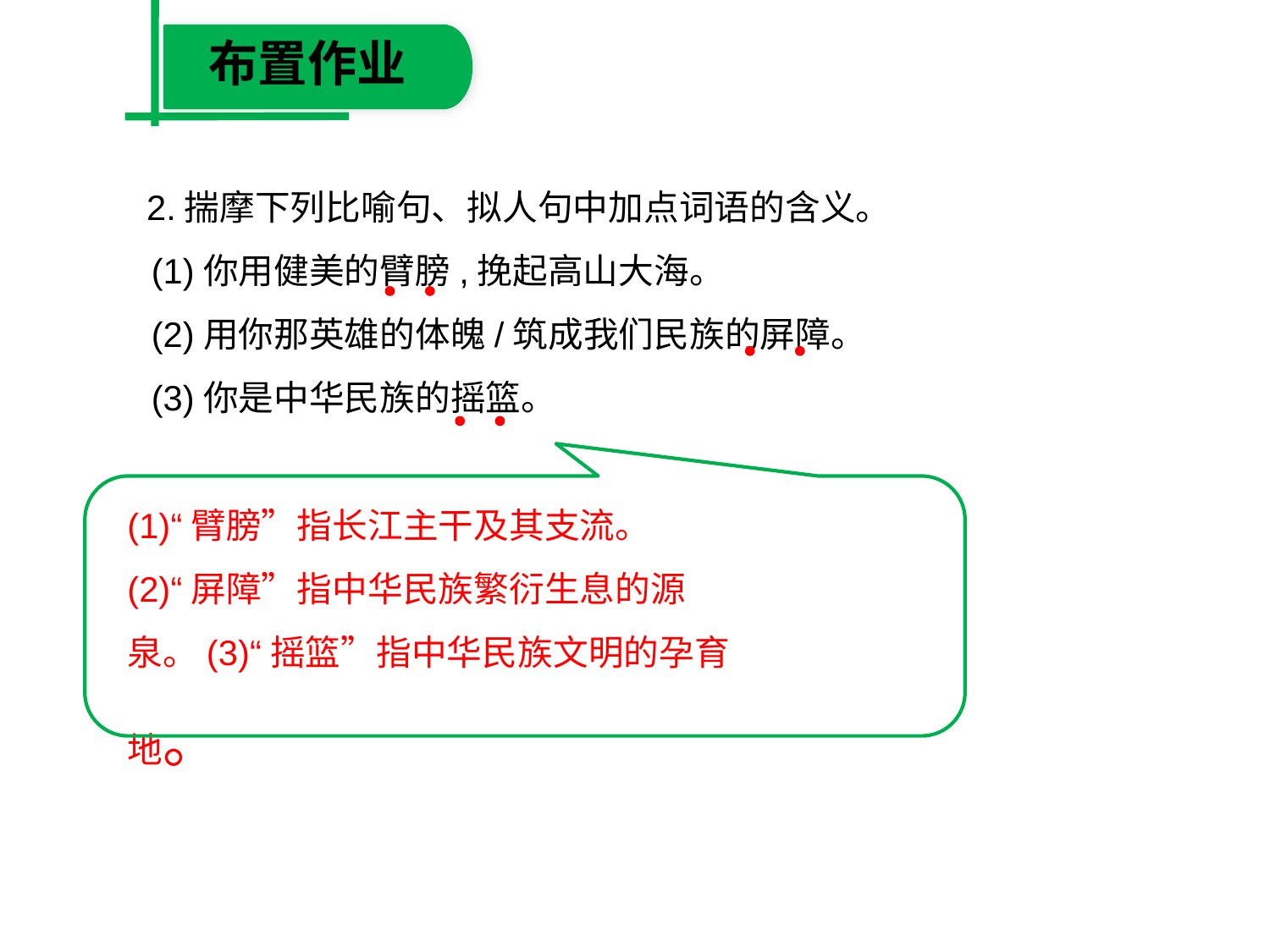

布置作业
    2.揣摩下列比喻句、拟人句中加点词语的含义。
　(1)你用健美的臂膀,挽起高山大海。
　(2)用你那英雄的体魄/筑成我们民族的屏障。
　(3)你是中华民族的摇篮。

(1)“臂膀”指长江主干及其支流。(2)“屏障”指中华民族繁衍生息的源泉。(3)“摇篮”指中华民族文明的孕育地。